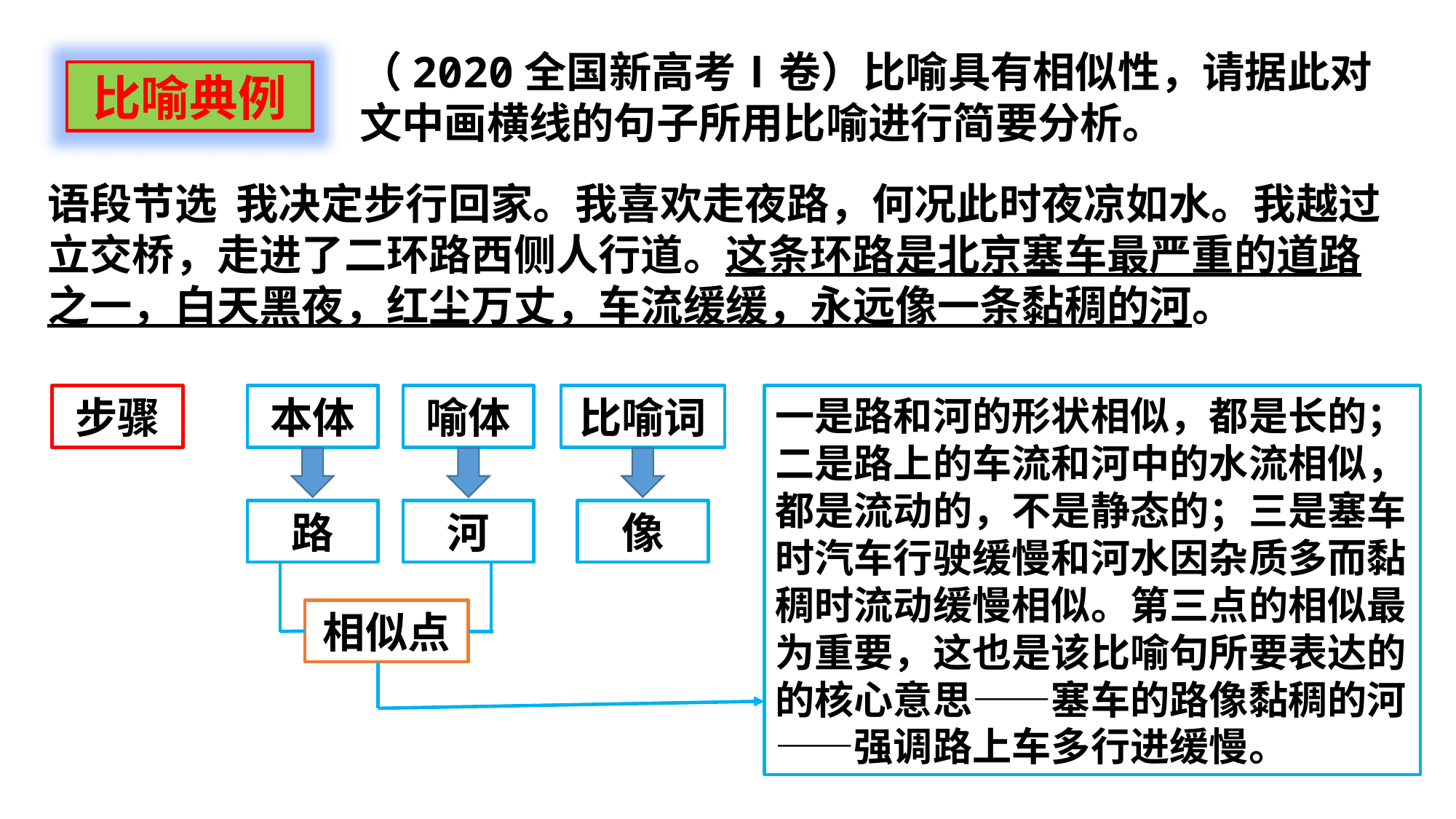

（2020全国新高考Ⅰ卷）比喻具有相似性，请据此对文中画横线的句子所用比喻进行简要分析。
比喻典例
语段节选  我决定步行回家。我喜欢走夜路，何况此时夜凉如水。我越过立交桥，走进了二环路西侧人行道。这条环路是北京塞车最严重的道路之一，白天黑夜，红尘万丈，车流缓缓，永远像一条黏稠的河。
步骤
本体
喻体
比喻词
一是路和河的形状相似，都是长的；二是路上的车流和河中的水流相似，都是流动的，不是静态的；三是塞车时汽车行驶缓慢和河水因杂质多而黏稠时流动缓慢相似。第三点的相似最为重要，这也是该比喻句所要表达的的核心意思——塞车的路像黏稠的河——强调路上车多行进缓慢。

路
河
像
相似点